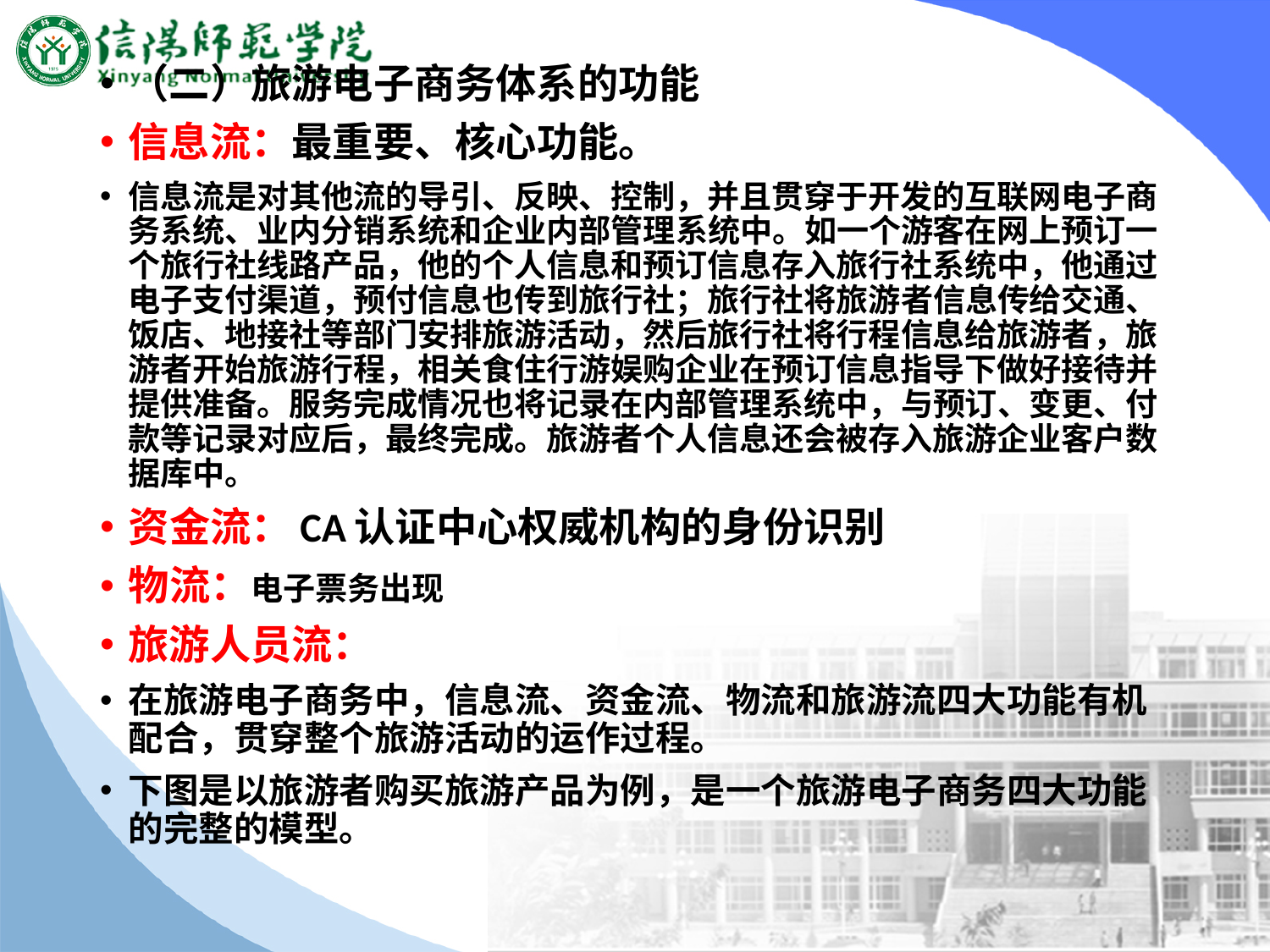

#
（二）旅游电子商务体系的功能
信息流：最重要、核心功能。
信息流是对其他流的导引、反映、控制，并且贯穿于开发的互联网电子商务系统、业内分销系统和企业内部管理系统中。如一个游客在网上预订一个旅行社线路产品，他的个人信息和预订信息存入旅行社系统中，他通过电子支付渠道，预付信息也传到旅行社；旅行社将旅游者信息传给交通、饭店、地接社等部门安排旅游活动，然后旅行社将行程信息给旅游者，旅游者开始旅游行程，相关食住行游娱购企业在预订信息指导下做好接待并提供准备。服务完成情况也将记录在内部管理系统中，与预订、变更、付款等记录对应后，最终完成。旅游者个人信息还会被存入旅游企业客户数据库中。
资金流：CA认证中心权威机构的身份识别
物流：电子票务出现
旅游人员流：
在旅游电子商务中，信息流、资金流、物流和旅游流四大功能有机配合，贯穿整个旅游活动的运作过程。
下图是以旅游者购买旅游产品为例，是一个旅游电子商务四大功能的完整的模型。